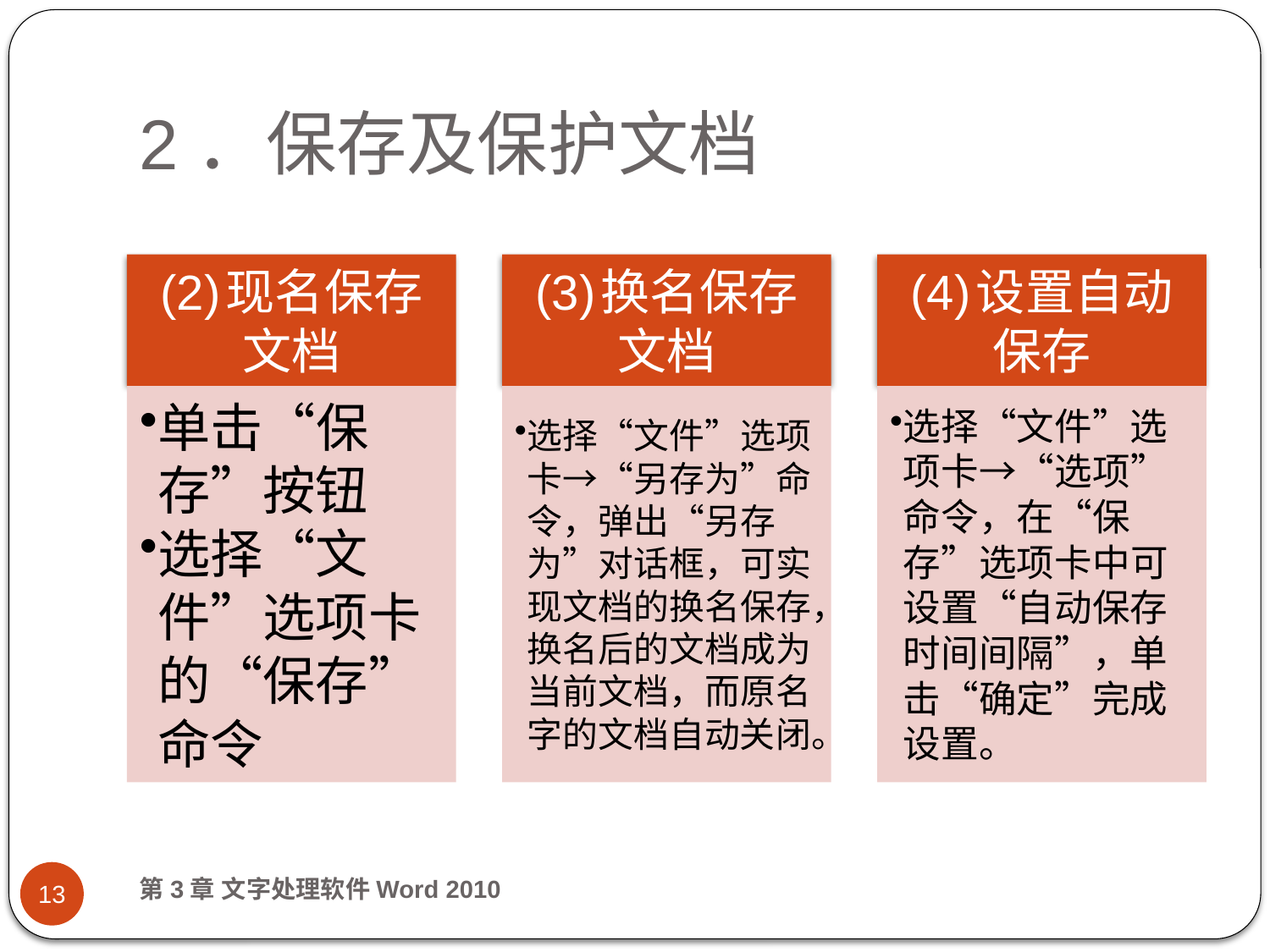

# 2．保存及保护文档
(2)现名保存文档
单击“保存”按钮
(3)换名保存文档
选择“文件”选项卡→“另存为”命令，弹出“另存为”对话框，可实现文档的换名保存，换名后的文档成为当前文档，而原名字的文档自动关闭。
(4)设置自动保存
选择“文件”选项卡→“选项”命令，在“保存”选项卡中可设置“自动保存时间间隔”，单击“确定”完成设置。
选择“文件”选项卡的“保存”命令
第3章 文字处理软件Word 2010
13